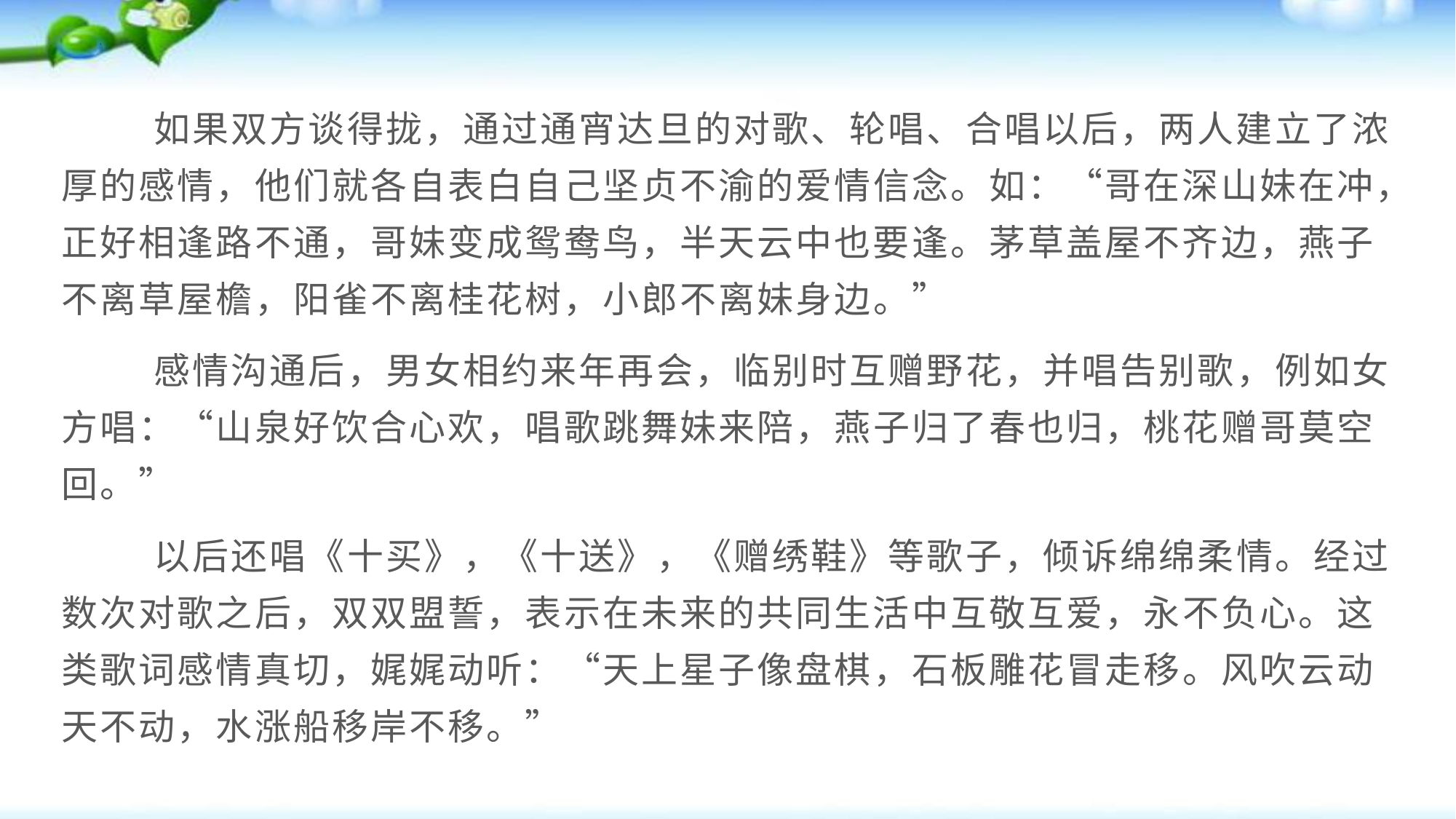

如果双方谈得拢，通过通宵达旦的对歌、轮唱、合唱以后，两人建立了浓厚的感情，他们就各自表白自己坚贞不渝的爱情信念。如：“哥在深山妹在冲，正好相逢路不通，哥妹变成鸳鸯鸟，半天云中也要逢。茅草盖屋不齐边，燕子不离草屋檐，阳雀不离桂花树，小郎不离妹身边。”
        感情沟通后，男女相约来年再会，临别时互赠野花，并唱告别歌，例如女方唱：“山泉好饮合心欢，唱歌跳舞妹来陪，燕子归了春也归，桃花赠哥莫空回。”
        以后还唱《十买》，《十送》，《赠绣鞋》等歌子，倾诉绵绵柔情。经过数次对歌之后，双双盟誓，表示在未来的共同生活中互敬互爱，永不负心。这类歌词感情真切，娓娓动听：“天上星子像盘棋，石板雕花冒走移。风吹云动天不动，水涨船移岸不移。”